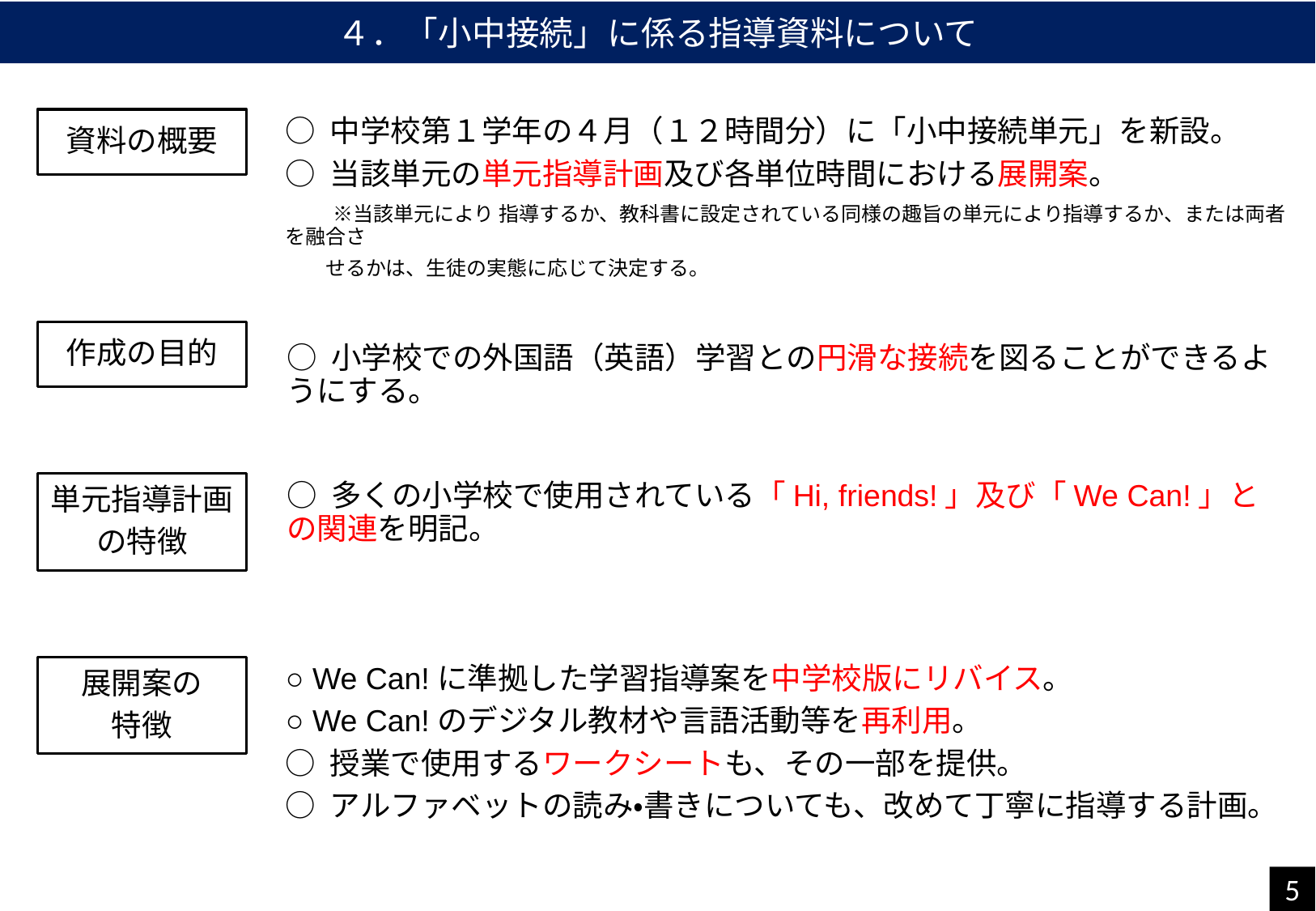

４．「小中接続」に係る指導資料について
資料の概要
○ 中学校第１学年の４月（１２時間分）に「小中接続単元」を新設。
○ 当該単元の単元指導計画及び各単位時間における展開案。
　　※当該単元により 指導するか、教科書に設定されている同様の趣旨の単元により指導するか、または両者を融合さ
        せるかは、生徒の実態に応じて決定する。
作成の目的
○ 小学校での外国語（英語）学習との円滑な接続を図ることができるようにする。
単元指導計画
の特徴
○ 多くの小学校で使用されている「Hi, friends!」及び「We Can!」との関連を明記。
展開案の
特徴
○ We Can!に準拠した学習指導案を中学校版にリバイス。
○ We Can!のデジタル教材や言語活動等を再利用。
○ 授業で使用するワークシートも、その一部を提供。
○ アルファベットの読み・書きについても、改めて丁寧に指導する計画。
5